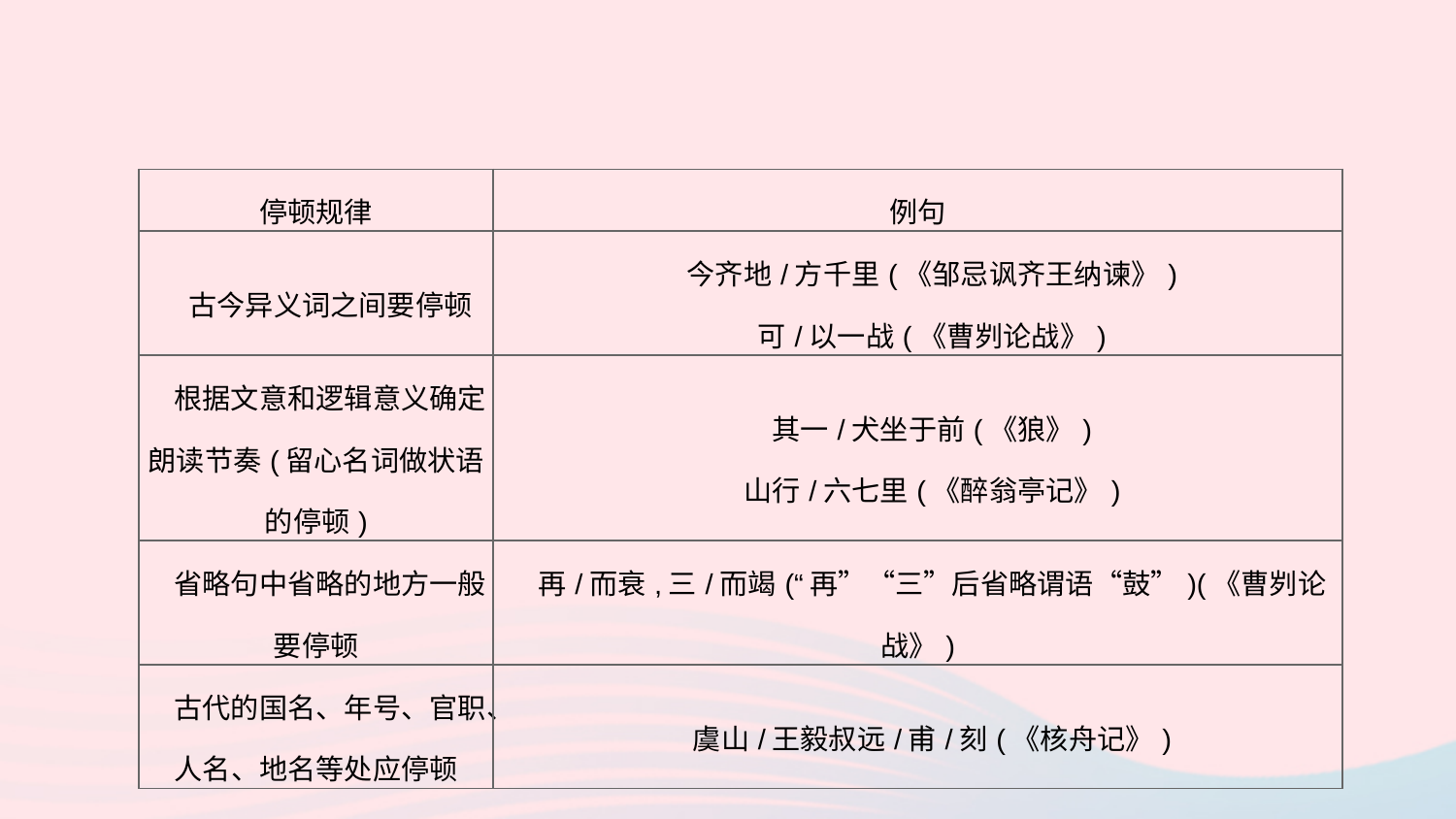

| 停顿规律 | 例句 |
| --- | --- |
| 古今异义词之间要停顿 | 今齐地/方千里(《邹忌讽齐王纳谏》) 　可/以一战(《曹刿论战》) |
| 根据文意和逻辑意义确定朗读节奏(留心名词做状语的停顿) | 其一/犬坐于前(《狼》) 　山行/六七里(《醉翁亭记》) |
| 省略句中省略的地方一般要停顿 | 再/而衰,三/而竭(“再”“三”后省略谓语“鼓”)(《曹刿论战》) |
| 古代的国名、年号、官职、人名、地名等处应停顿 | 虞山/王毅叔远/甫/刻(《核舟记》) |